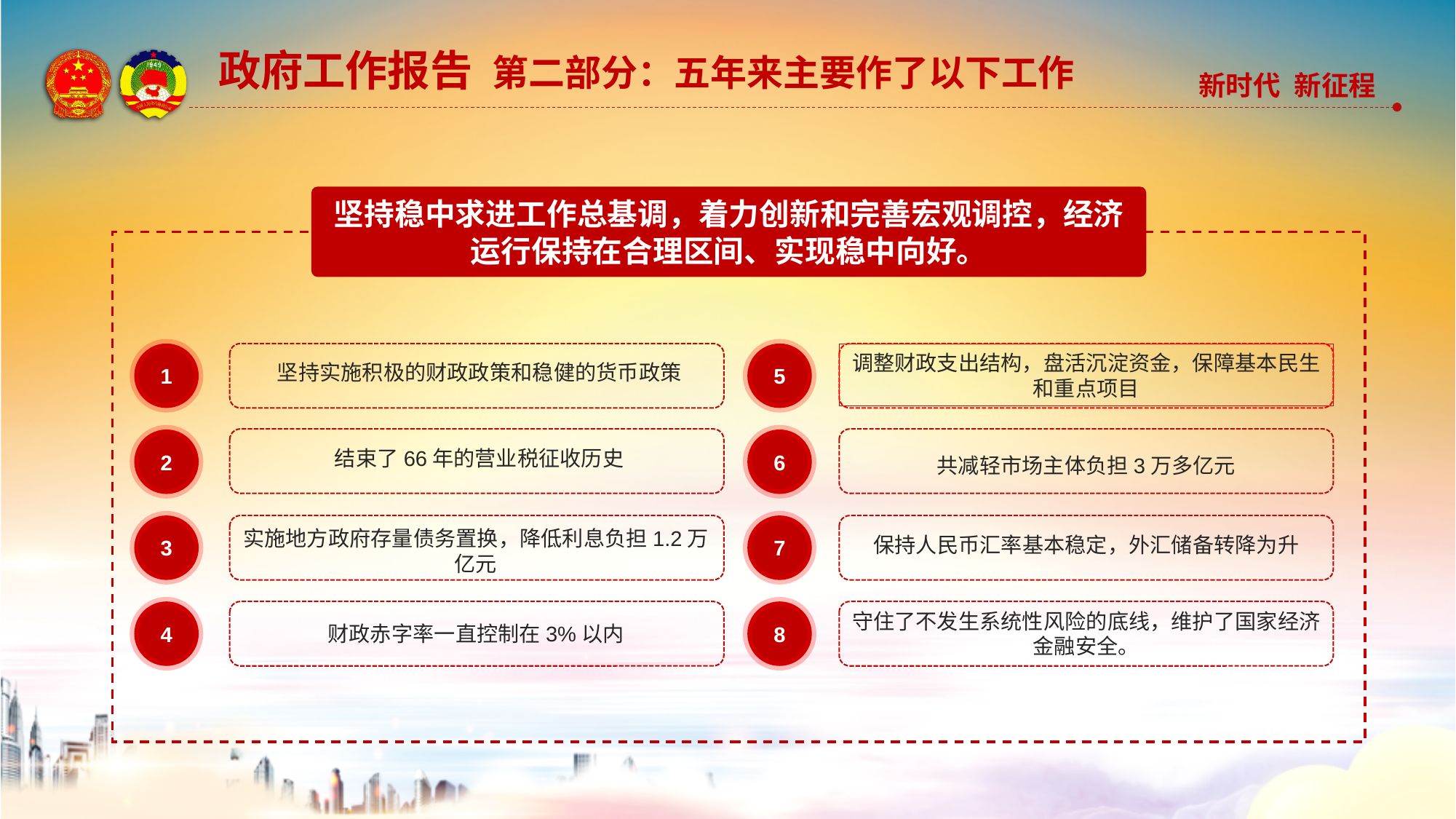

政府工作报告  第二部分：五年来主要作了以下工作

坚持稳中求进工作总基调，着力创新和完善宏观调控，经济运行保持在合理区间、实现稳中向好。

1

坚持实施积极的财政政策和稳健的货币政策
5

调整财政支出结构，盘活沉淀资金，保障基本民生和重点项目

2
结束了66年的营业税征收历史

6
共减轻市场主体负担3万多亿元

3
实施地方政府存量债务置换，降低利息负担1.2万亿元

7
保持人民币汇率基本稳定，外汇储备转降为升
4

财政赤字率一直控制在3%以内
8

守住了不发生系统性风险的底线，维护了国家经济金融安全。